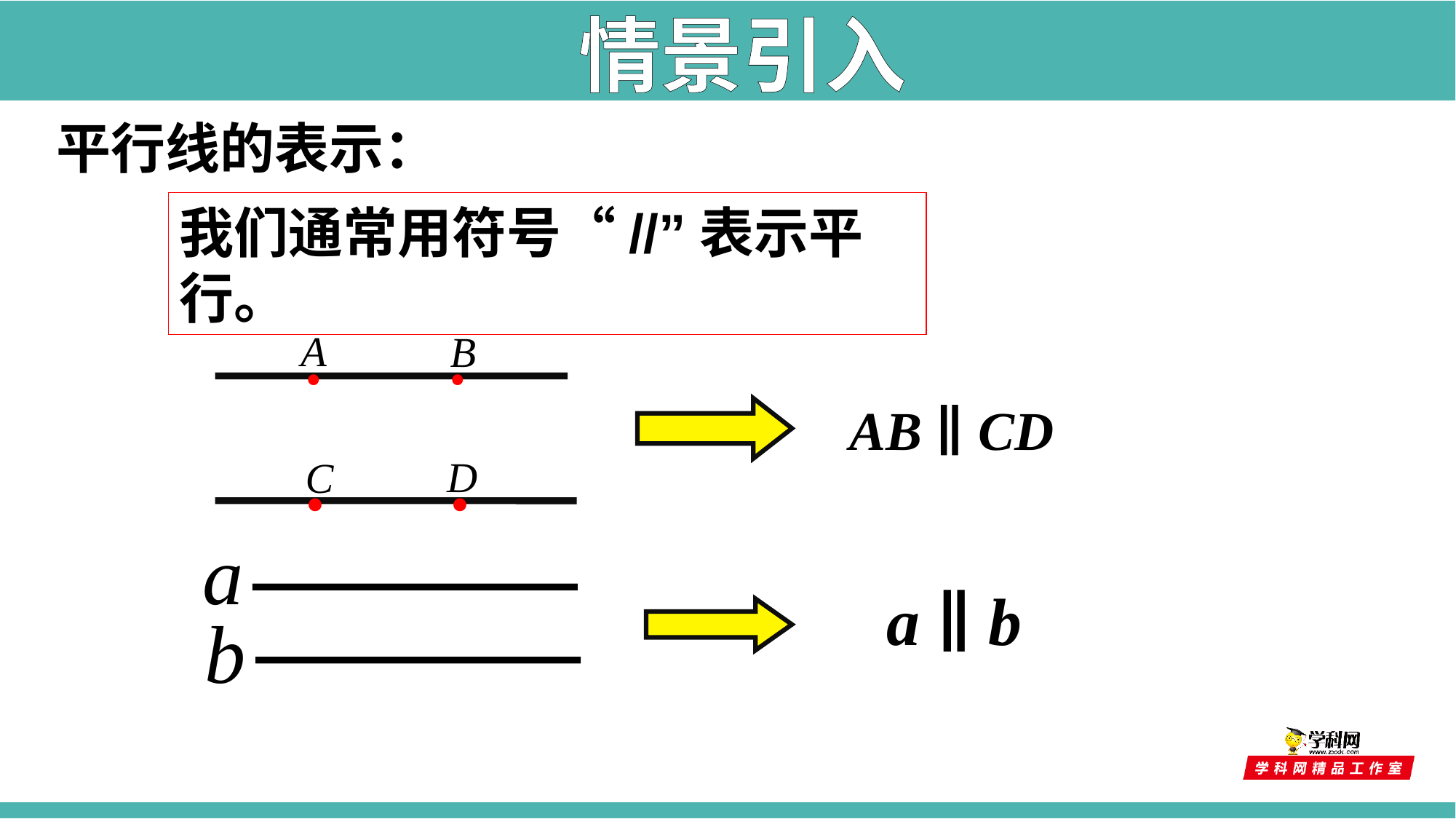

情景引入
平行线的表示：
我们通常用符号“//”表示平行。
·
·
A
B

                AB ∥ CD

·
·
 D
C

a

b

        a ∥ b